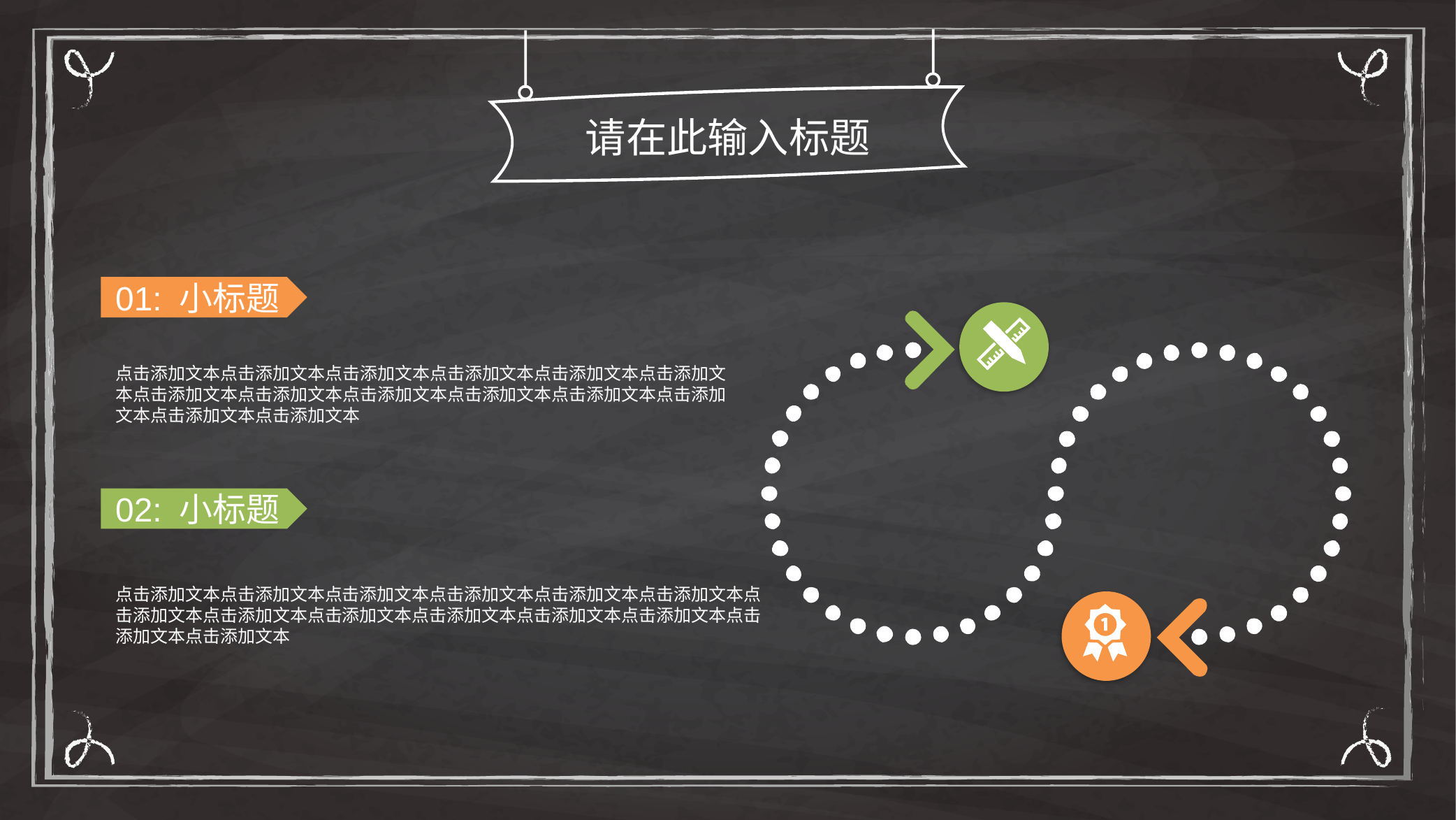

请在此输入标题
01: 小标题

点击添加文本点击添加文本点击添加文本点击添加文本点击添加文本点击添加文本点击添加文本点击添加文本点击添加文本点击添加文本点击添加文本点击添加文本点击添加文本点击添加文本
02: 小标题
点击添加文本点击添加文本点击添加文本点击添加文本点击添加文本点击添加文本点击添加文本点击添加文本点击添加文本点击添加文本点击添加文本点击添加文本点击添加文本点击添加文本